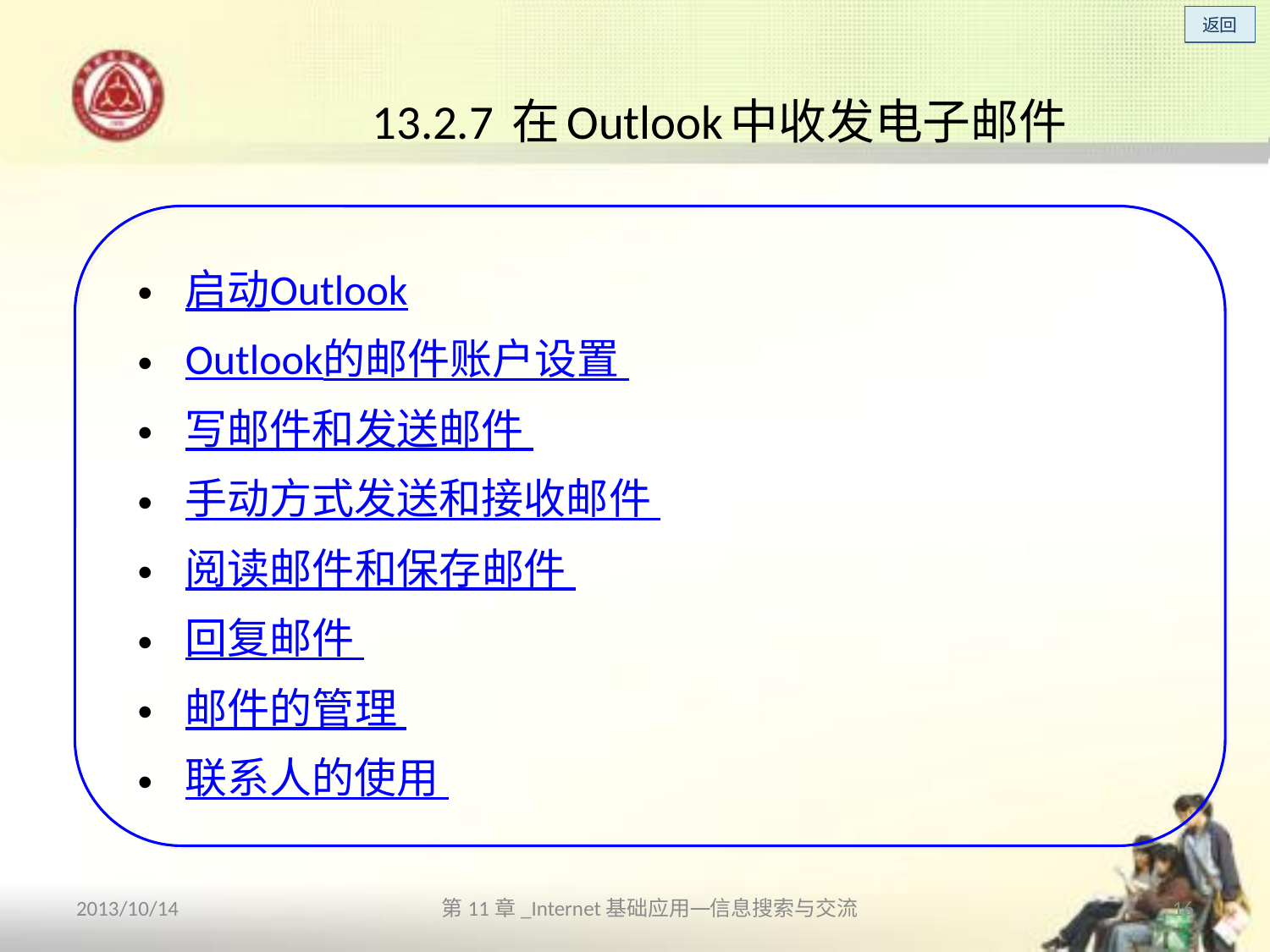

# 13.2.7 在Outlook中收发电子邮件

启动Outlook
Outlook的邮件账户设置
写邮件和发送邮件
手动方式发送和接收邮件
阅读邮件和保存邮件
回复邮件
邮件的管理
联系人的使用
2013/10/14
第11章_Internet基础应用—信息搜索与交流
16